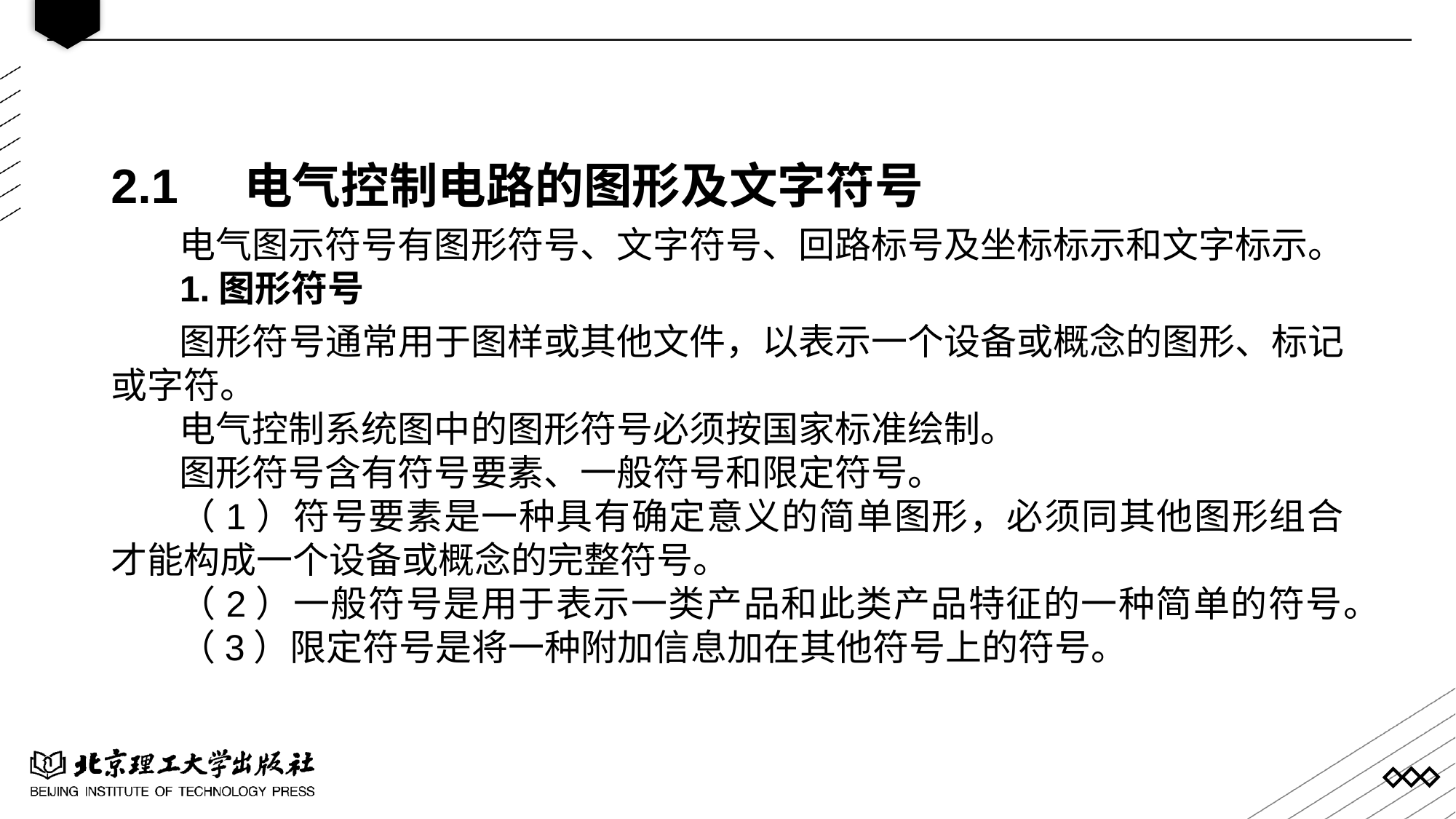

2.1    电气控制电路的图形及文字符号
电气图示符号有图形符号、文字符号、回路标号及坐标标示和文字标示。
1.图形符号
图形符号通常用于图样或其他文件，以表示一个设备或概念的图形、标记或字符。
电气控制系统图中的图形符号必须按国家标准绘制。
图形符号含有符号要素、一般符号和限定符号。
（1）符号要素是一种具有确定意义的简单图形，必须同其他图形组合才能构成一个设备或概念的完整符号。
（2）一般符号是用于表示一类产品和此类产品特征的一种简单的符号。
（3）限定符号是将一种附加信息加在其他符号上的符号。